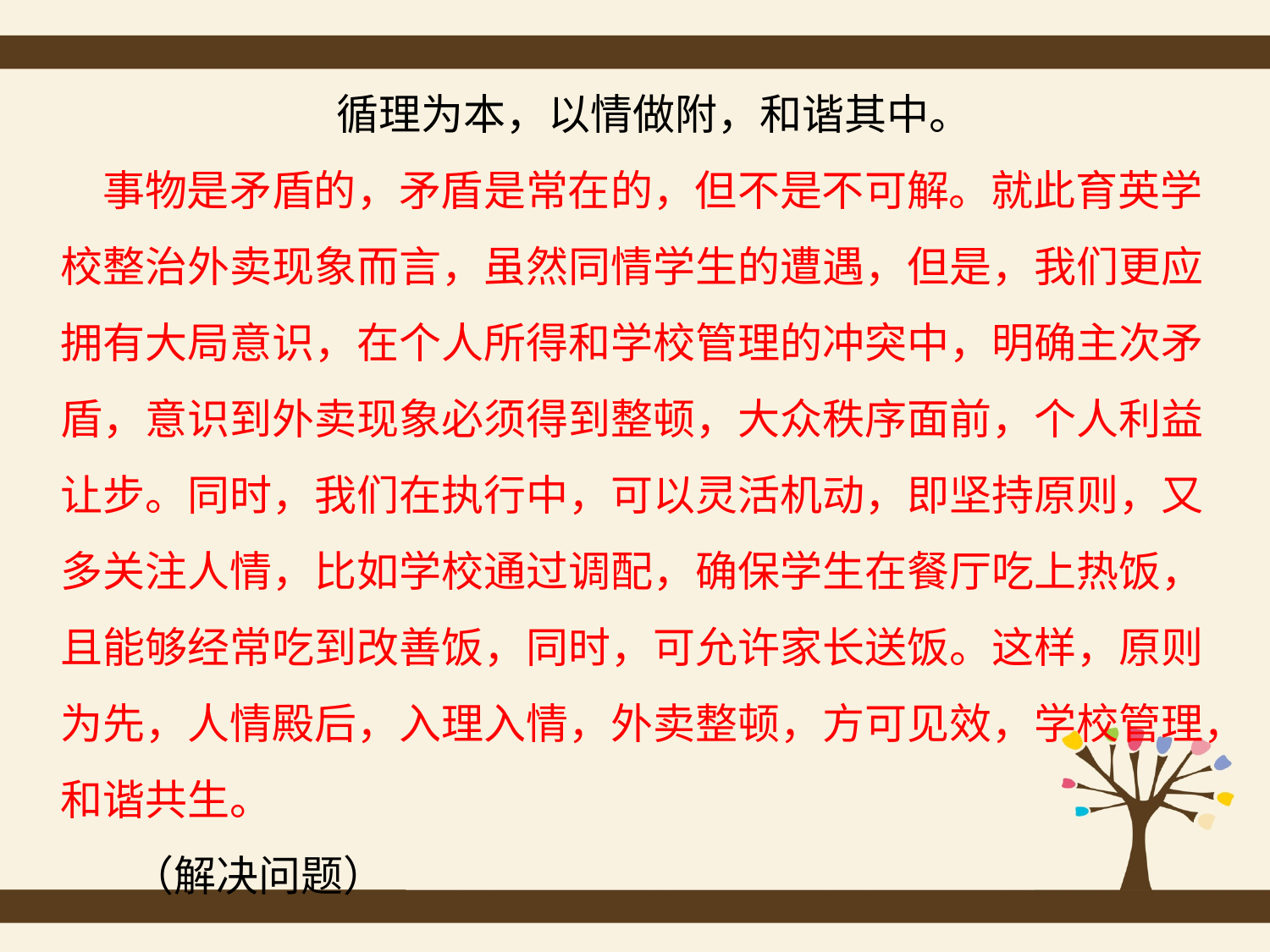

循理为本，以情做附，和谐其中。
事物是矛盾的，矛盾是常在的，但不是不可解。就此育英学校整治外卖现象而言，虽然同情学生的遭遇，但是，我们更应拥有大局意识，在个人所得和学校管理的冲突中，明确主次矛盾，意识到外卖现象必须得到整顿，大众秩序面前，个人利益让步。同时，我们在执行中，可以灵活机动，即坚持原则，又多关注人情，比如学校通过调配，确保学生在餐厅吃上热饭，且能够经常吃到改善饭，同时，可允许家长送饭。这样，原则为先，人情殿后，入理入情，外卖整顿，方可见效，学校管理，和谐共生。
  （解决问题）